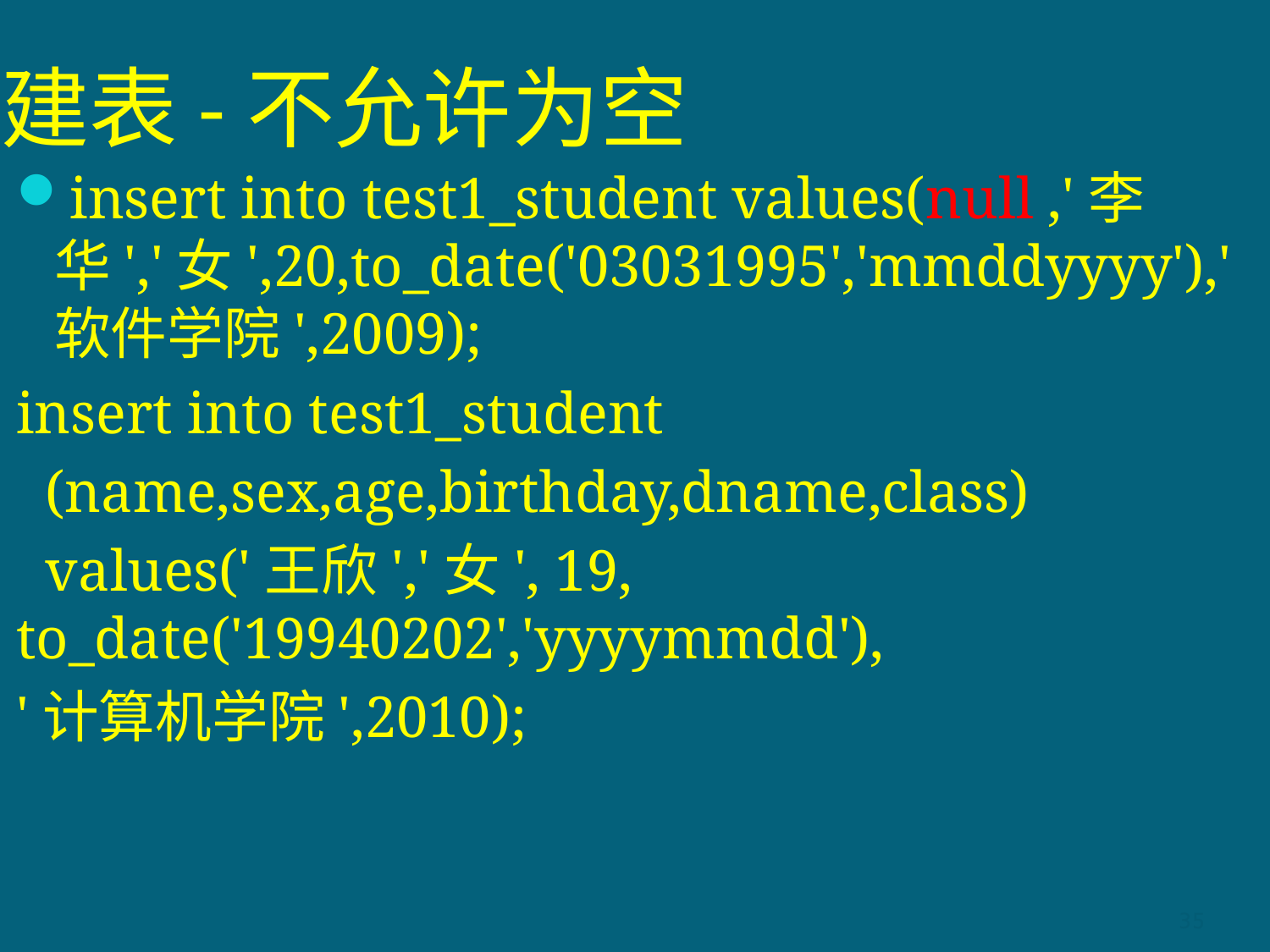

# 建表-不允许为空
insert into test1_student values(null ,'李华','女',20,to_date('03031995','mmddyyyy'),'软件学院',2009);
insert into test1_student
  (name,sex,age,birthday,dname,class)
  values('王欣','女', 19,  to_date('19940202','yyyymmdd'),
'计算机学院',2010);

35